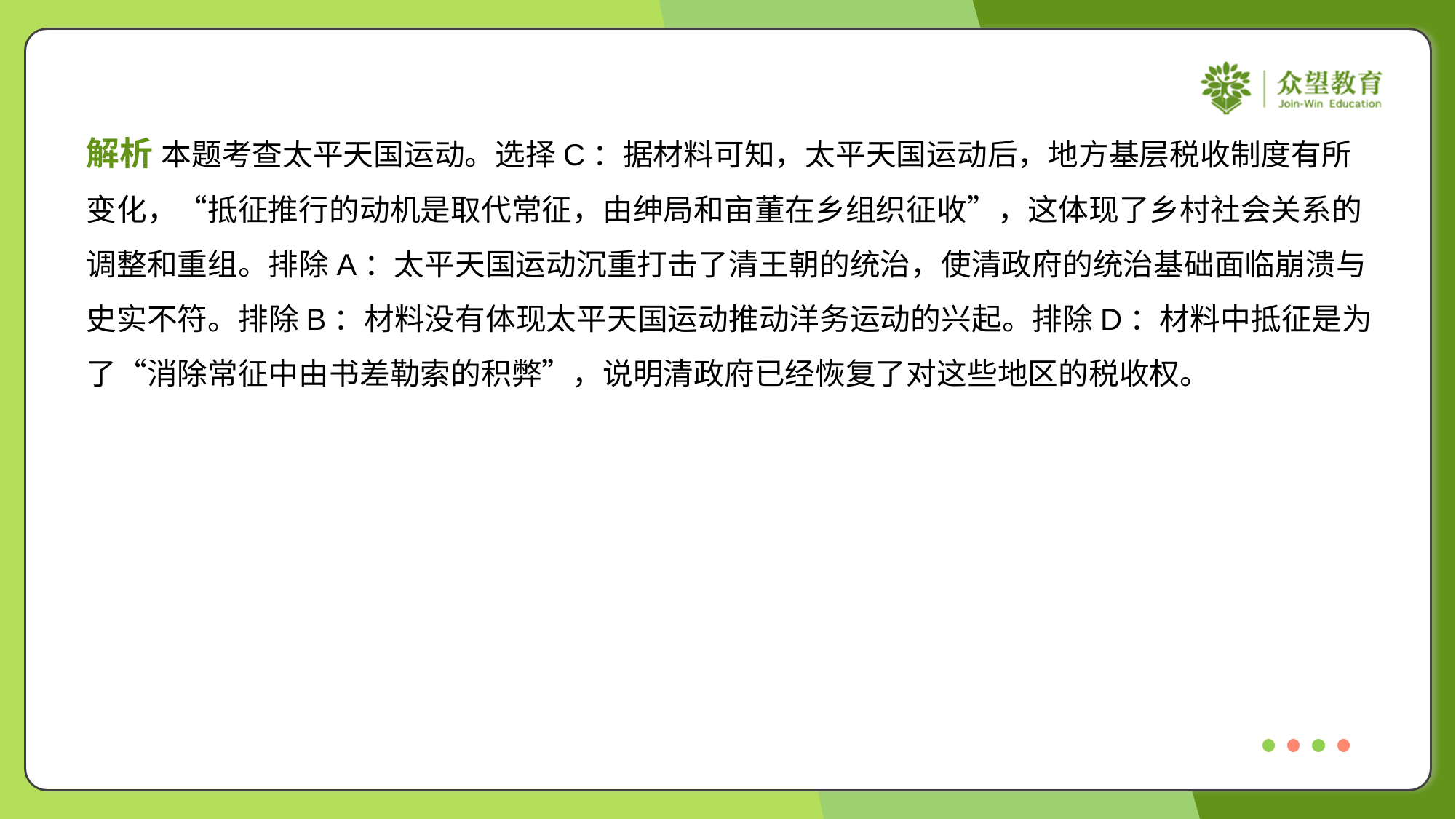

解析 本题考查太平天国运动。选择C：据材料可知，太平天国运动后，地方基层税收制度有所
变化，“抵征推行的动机是取代常征，由绅局和亩董在乡组织征收”，这体现了乡村社会关系的
调整和重组。排除A：太平天国运动沉重打击了清王朝的统治，使清政府的统治基础面临崩溃与
史实不符。排除B：材料没有体现太平天国运动推动洋务运动的兴起。排除D：材料中抵征是为
了“消除常征中由书差勒索的积弊”，说明清政府已经恢复了对这些地区的税收权。